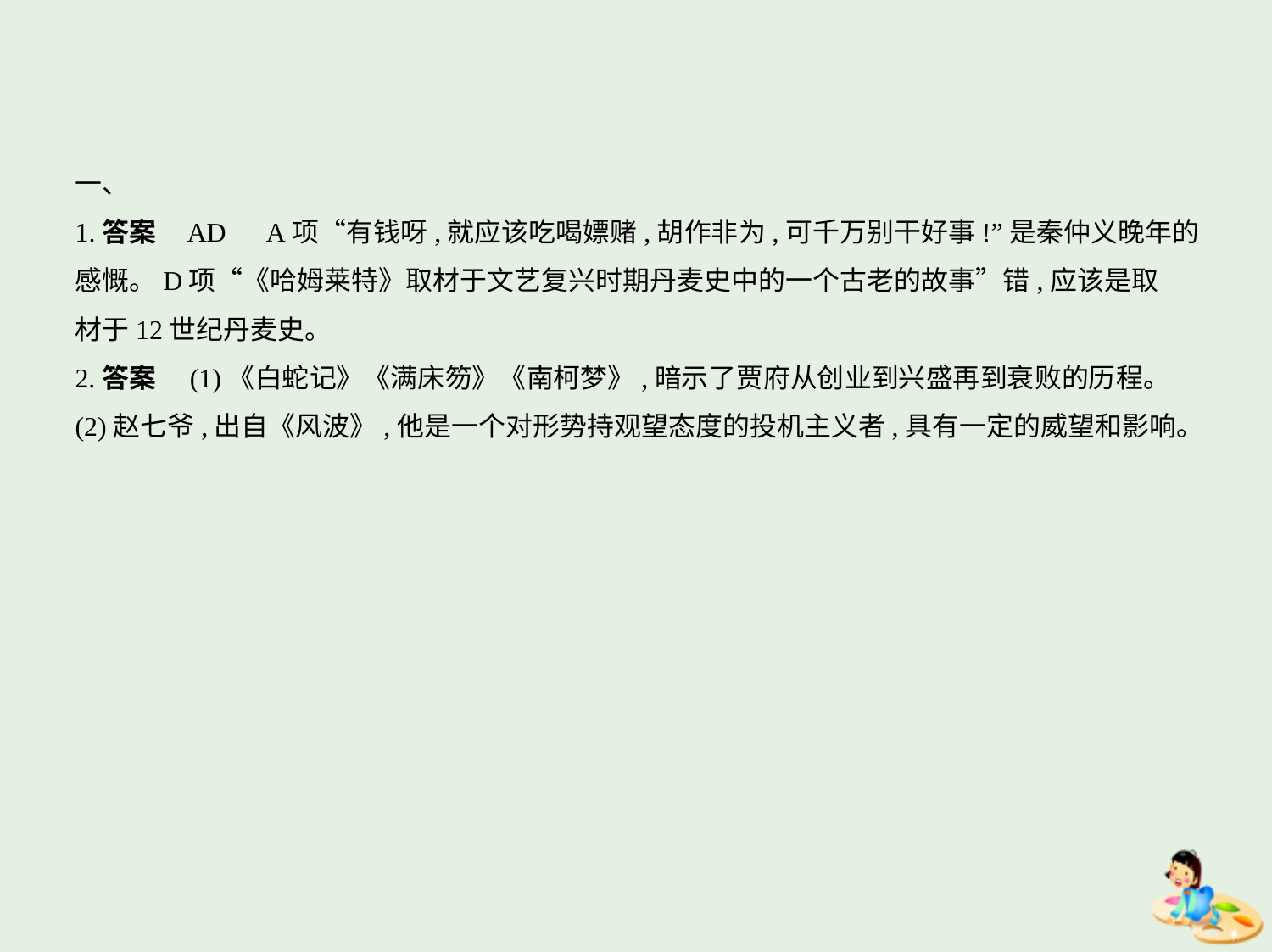

一、
1.答案    AD　A项“有钱呀,就应该吃喝嫖赌,胡作非为,可千万别干好事!”是秦仲义晚年的
感慨。D项“《哈姆莱特》取材于文艺复兴时期丹麦史中的一个古老的故事”错,应该是取
材于12世纪丹麦史。
2.答案　(1)《白蛇记》《满床笏》《南柯梦》,暗示了贾府从创业到兴盛再到衰败的历程。
(2)赵七爷,出自《风波》,他是一个对形势持观望态度的投机主义者,具有一定的威望和影响。